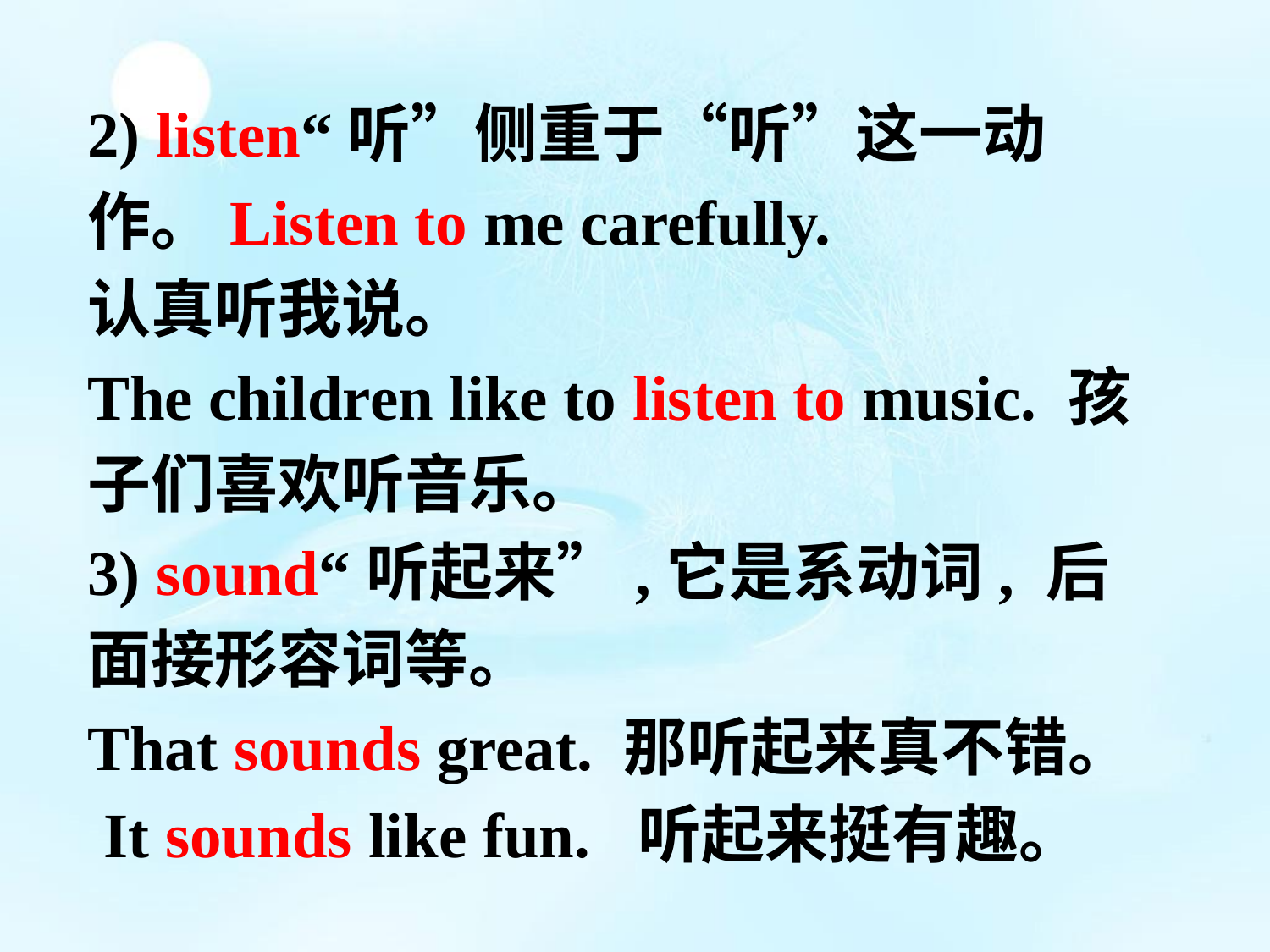

2) listen“听”侧重于“听”这一动作。Listen to me carefully.
认真听我说。
The children like to listen to music. 孩子们喜欢听音乐。
3) sound“听起来”,它是系动词, 后面接形容词等。
That sounds great. 那听起来真不错。
 It sounds like fun.  听起来挺有趣。